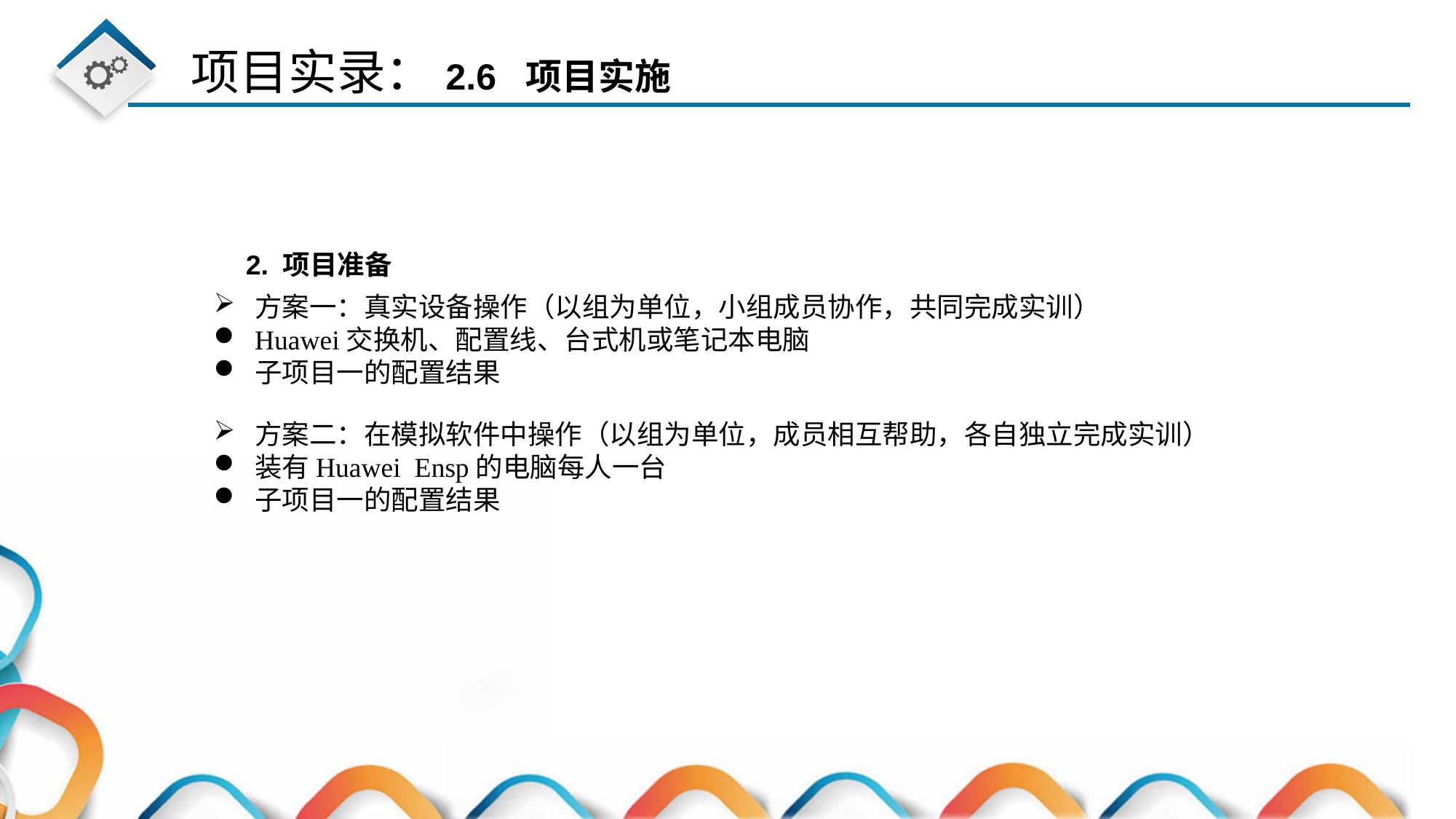

2. 项目准备
方案一：真实设备操作（以组为单位，小组成员协作，共同完成实训）
Huawei交换机、配置线、台式机或笔记本电脑
子项目一的配置结果

方案二：在模拟软件中操作（以组为单位，成员相互帮助，各自独立完成实训）
装有Huawei  Ensp的电脑每人一台
子项目一的配置结果